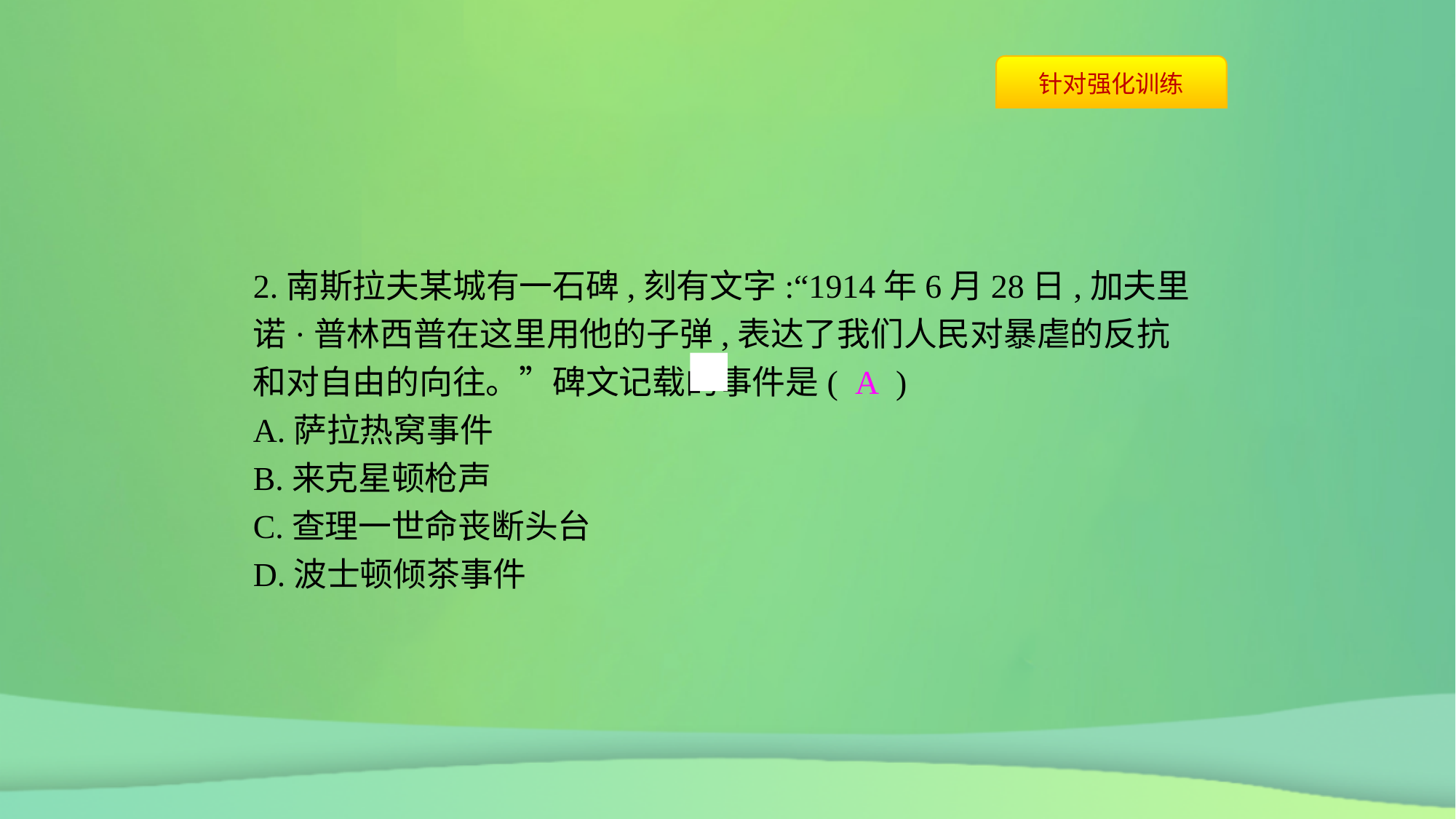

2.南斯拉夫某城有一石碑,刻有文字:“1914年6月28日,加夫里诺·普林西普在这里用他的子弹,表达了我们人民对暴虐的反抗和对自由的向往。”碑文记载的事件是(  A  )
A.萨拉热窝事件
B.来克星顿枪声
C.查理一世命丧断头台
D.波士顿倾茶事件